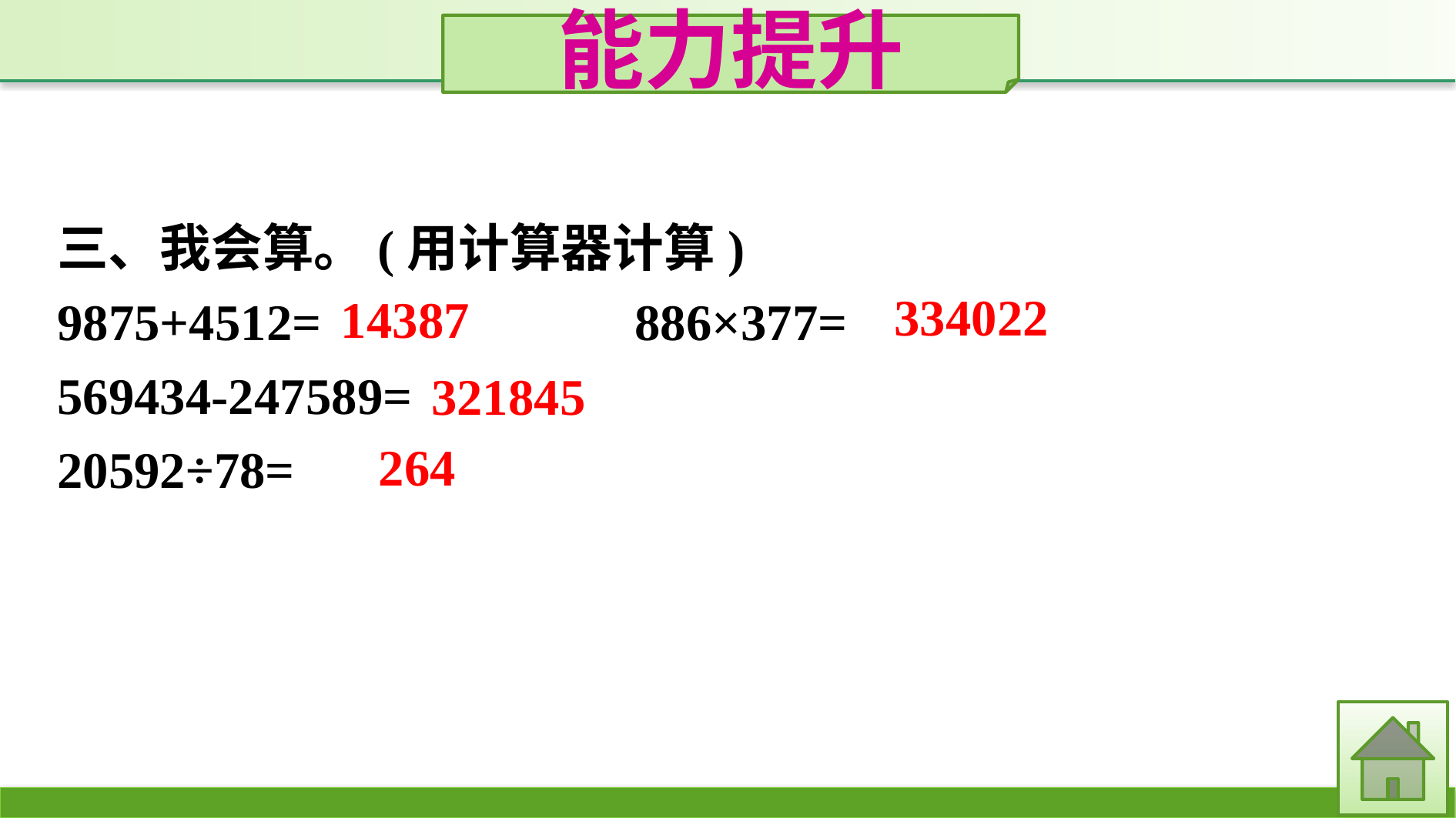

能力提升
三、我会算。(用计算器计算)
9875+4512=　　　		886×377=
569434-247589=
20592÷78=
334022
14387
321845
264